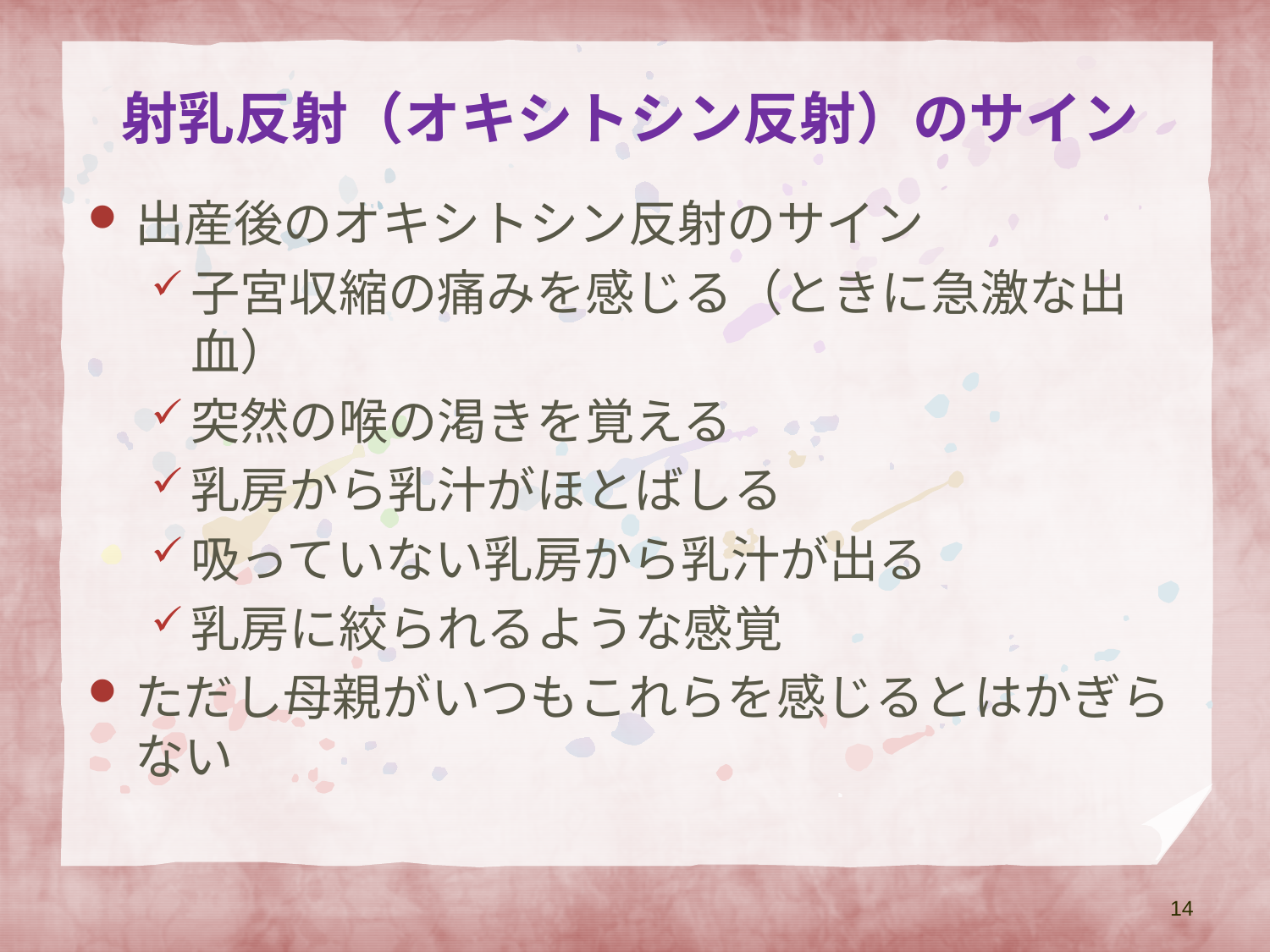

# 射乳反射（オキシトシン反射）のサイン
出産後のオキシトシン反射のサイン
子宮収縮の痛みを感じる（ときに急激な出血）
突然の喉の渇きを覚える
乳房から乳汁がほとばしる
吸っていない乳房から乳汁が出る
乳房に絞られるような感覚
ただし母親がいつもこれらを感じるとはかぎらない

14